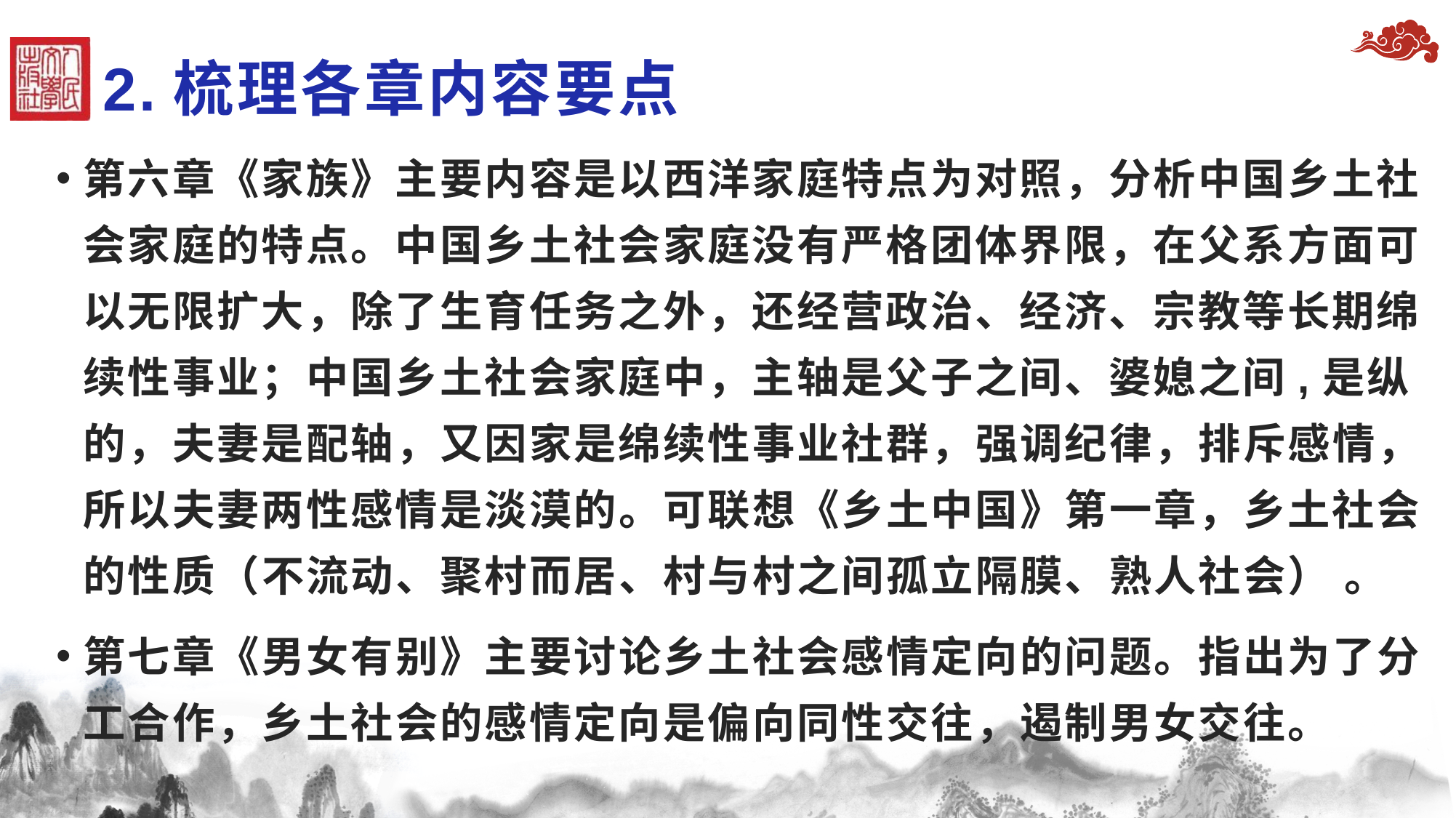

# 2.梳理各章内容要点
第六章《家族》主要内容是以西洋家庭特点为对照，分析中国乡土社会家庭的特点。中国乡土社会家庭没有严格团体界限，在父系方面可以无限扩大，除了生育任务之外，还经营政治、经济、宗教等长期绵续性事业；中国乡土社会家庭中，主轴是父子之间、婆媳之间,是纵的，夫妻是配轴，又因家是绵续性事业社群，强调纪律，排斥感情，所以夫妻两性感情是淡漠的。可联想《乡土中国》第一章，乡土社会的性质（不流动、聚村而居、村与村之间孤立隔膜、熟人社会） 。
第七章《男女有别》主要讨论乡土社会感情定向的问题。指出为了分工合作，乡土社会的感情定向是偏向同性交往，遏制男女交往。